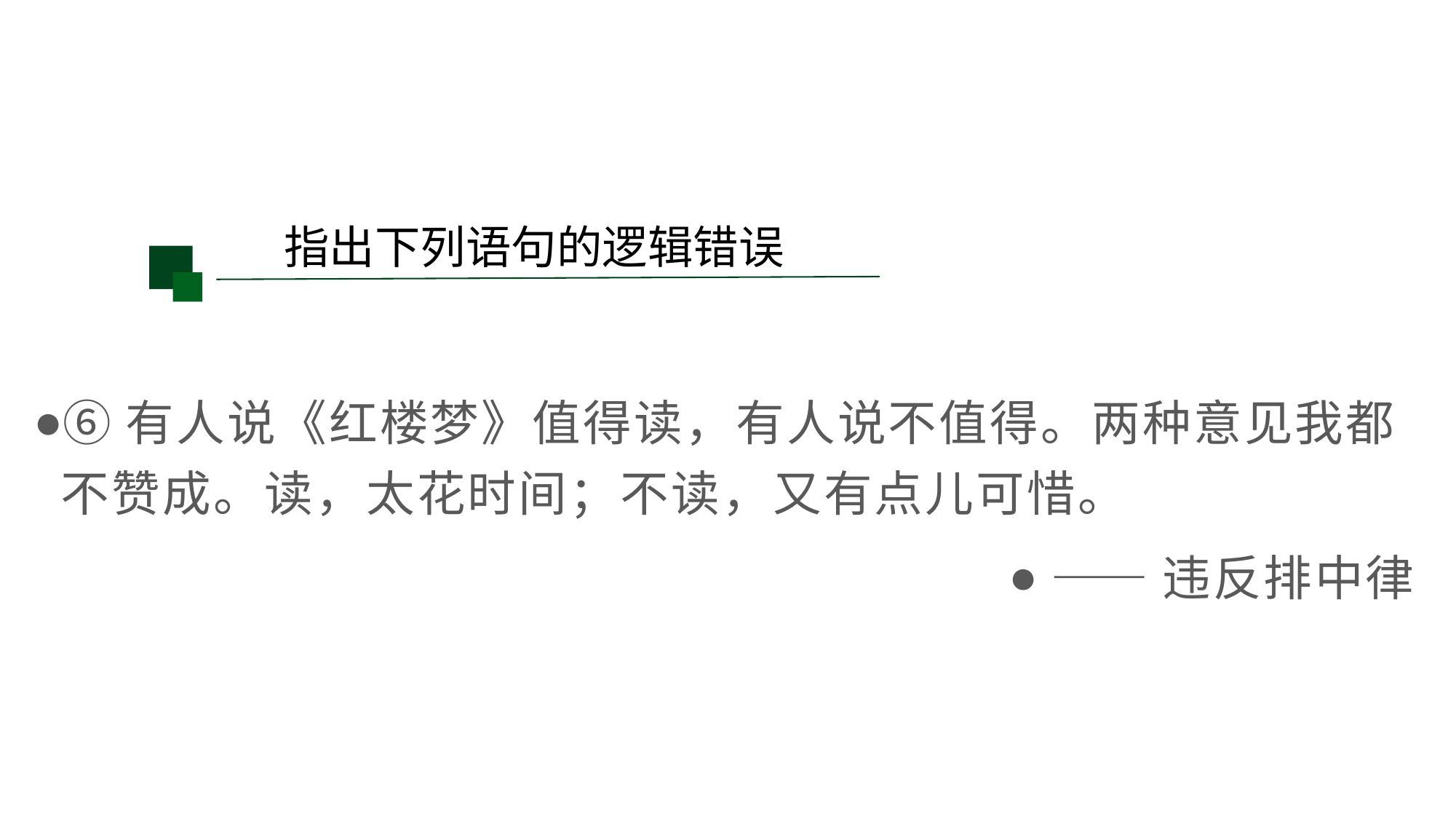

指出下列语句的逻辑错误

⑥有人说《红楼梦》值得读，有人说不值得。两种意见我都不赞成。读，太花时间；不读，又有点儿可惜。
 ——违反排中律